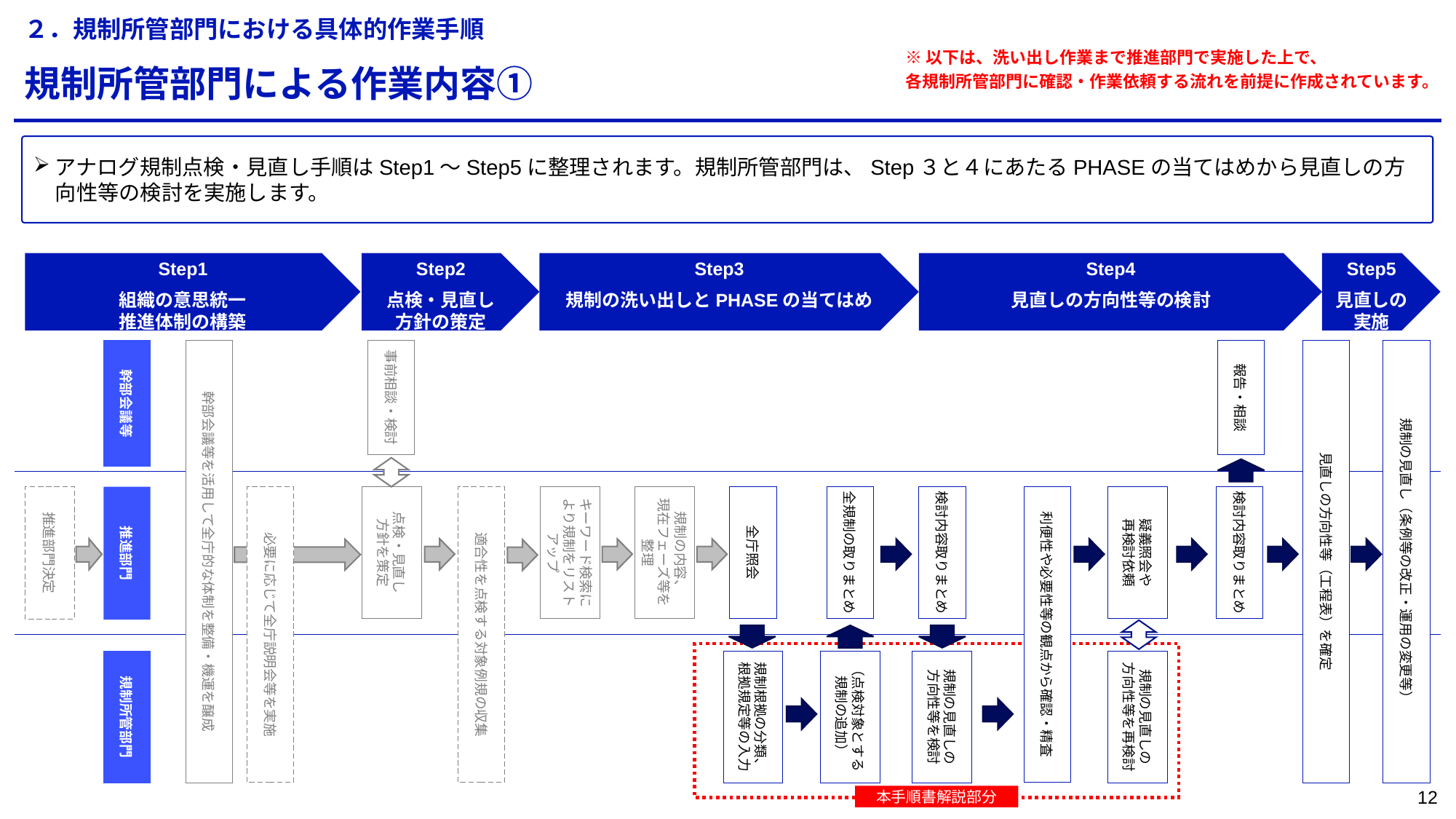

２．規制所管部門における具体的作業手順
※以下は、洗い出し作業まで推進部門で実施した上で、
各規制所管部門に確認・作業依頼する流れを前提に作成されています。
規制所管部門による作業内容①
アナログ規制点検・見直し手順はStep1～Step5に整理されます。規制所管部門は、Step３と４にあたるPHASEの当てはめから見直しの方向性等の検討を実施します。
Step1
組織の意思統一
推進体制の構築
Step2
点検・見直し
方針の策定
Step3
規制の洗い出しとPHASEの当てはめ
Step4
見直しの方向性等の検討
Step5
見直しの実施
幹部会議等
幹部会議等を活用して全庁的な体制を整備・機運を醸成
事前相談・検討
報告・相談
見直しの方向性等（工程表）を確定
規制の見直し（条例等の改正・運用の変更等）

推進部門決定
必要に応じて全庁説明会等を実施
点検・見直し
方針を策定
適合性を点検する対象例規の収集
キーワード検索に
より規制をリストアップ
規制の内容、
現在フェーズ等を
整理
全庁照会
全規制の取りまとめ
検討内容取りまとめ
利便性や必要性等の観点から確認・精査
疑義照会や
再検討依頼
検討内容取りまとめ
推進部門

規制所管部門
規制根拠の分類、
根拠規定等の入力
（点検対象とする
規制の追加）
規制の見直しの
方向性等を検討
規制の見直しの
方向性等を再検討

12
本手順書解説部分